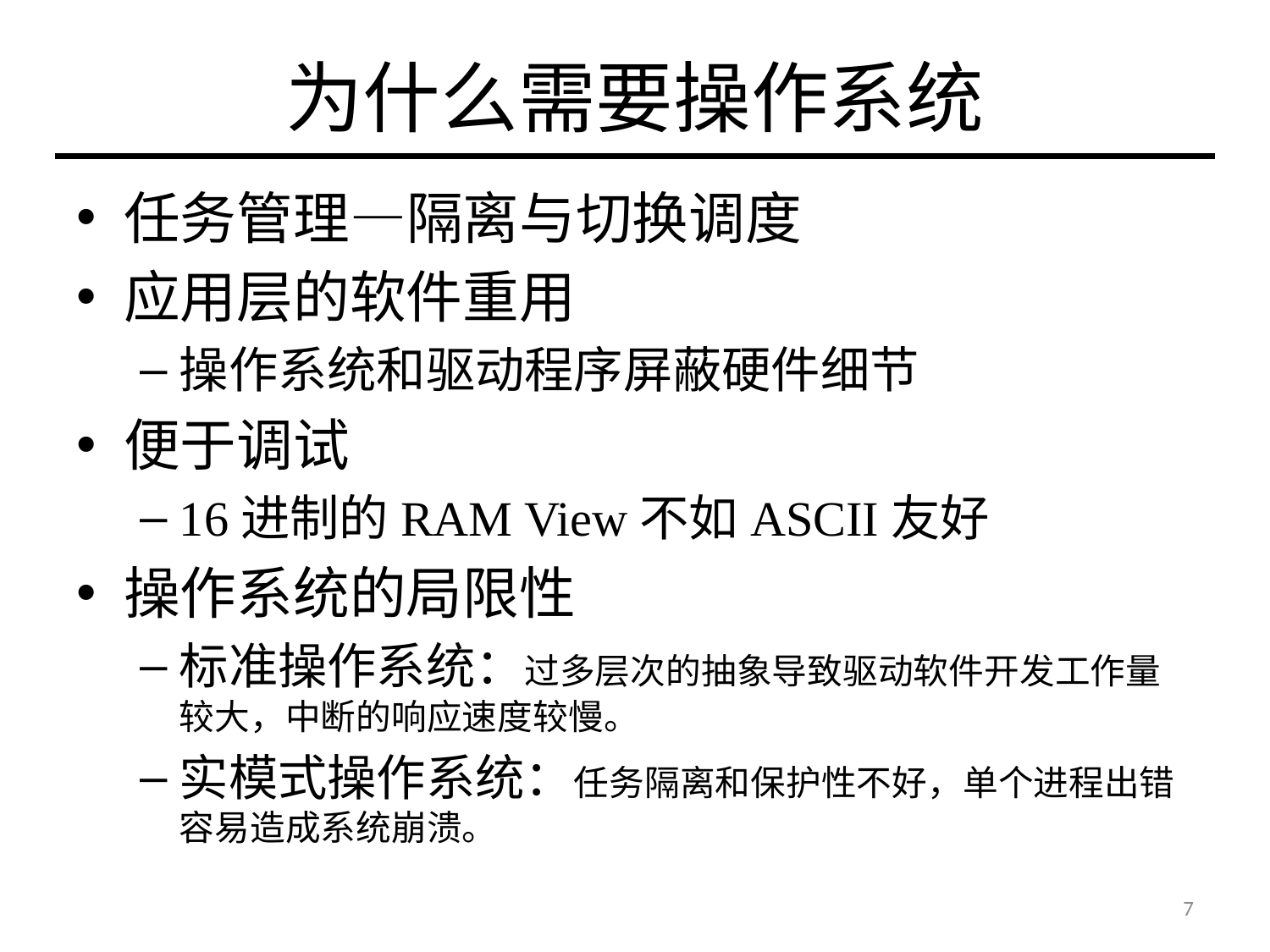

# 为什么需要操作系统
任务管理—隔离与切换调度
应用层的软件重用
操作系统和驱动程序屏蔽硬件细节
便于调试
16进制的RAM View不如ASCII友好
操作系统的局限性
标准操作系统：过多层次的抽象导致驱动软件开发工作量较大，中断的响应速度较慢。
实模式操作系统：任务隔离和保护性不好，单个进程出错容易造成系统崩溃。

7